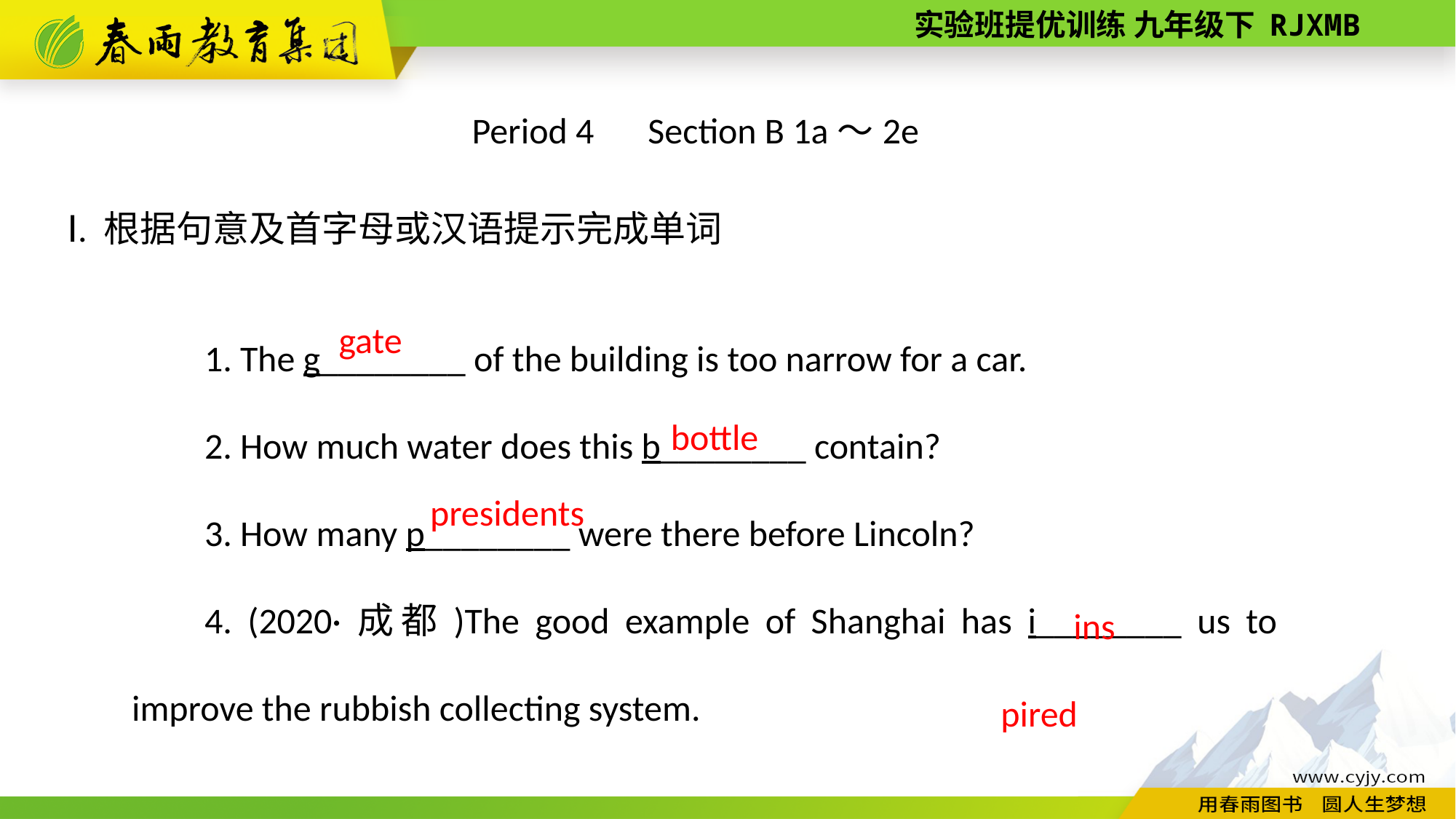

Period 4　Section B 1a～2e
Ⅰ. 根据句意及首字母或汉语提示完成单词
1. The g________ of the building is too narrow for a car.
2. How much water does this b________ contain?
3. How many p________ were there before Lincoln?
4. (2020·成都)The good example of Shanghai has i________ us to improve the rubbish collecting system.
gate
bottle
presidents
inspired